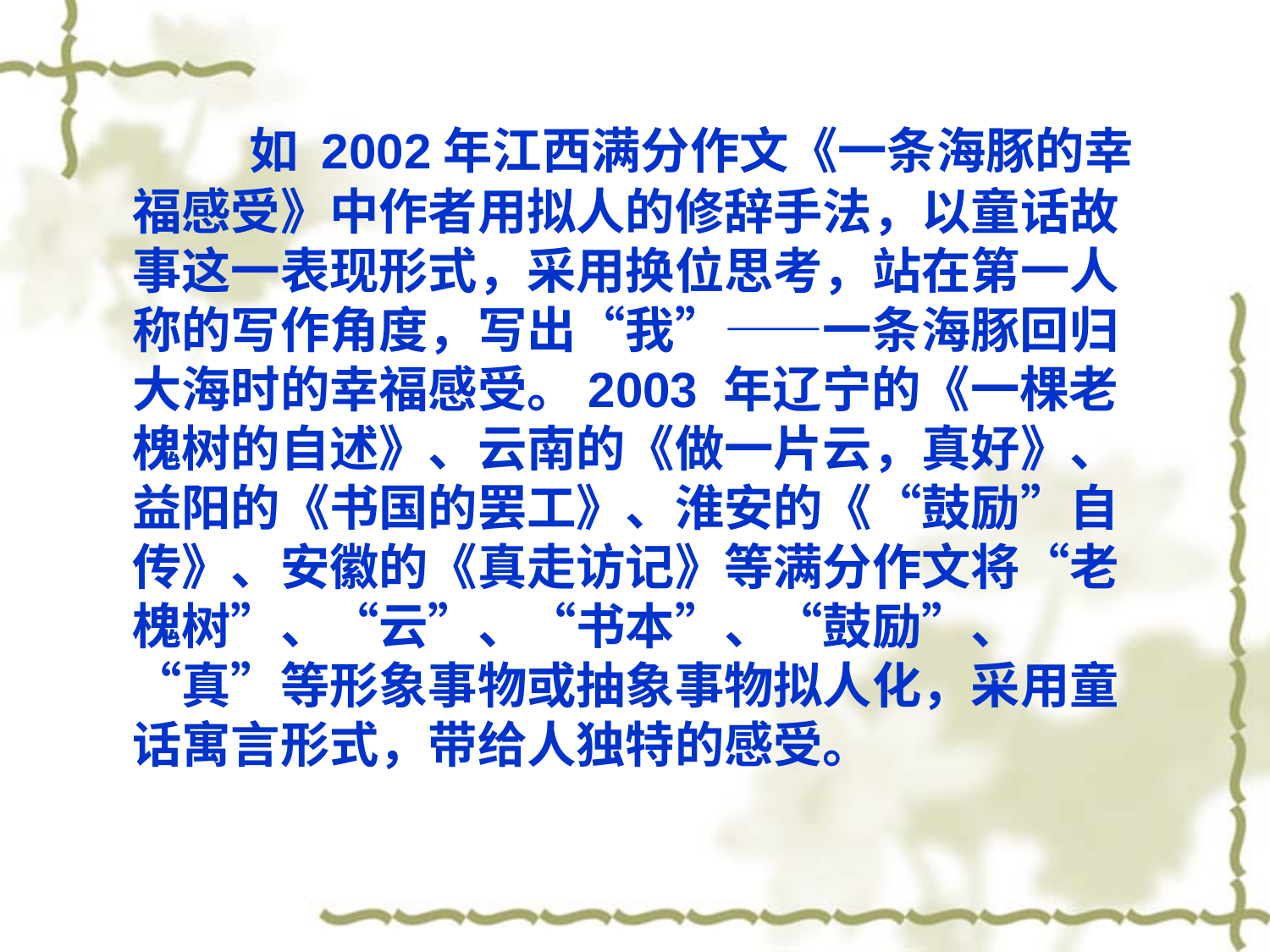

如 2002年江西满分作文《一条海豚的幸福感受》中作者用拟人的修辞手法，以童话故事这一表现形式，采用换位思考，站在第一人称的写作角度，写出“我”——一条海豚回归大海时的幸福感受。2003 年辽宁的《一棵老槐树的自述》、云南的《做一片云，真好》、益阳的《书国的罢工》、淮安的《“鼓励”自传》、安徽的《真走访记》等满分作文将“老槐树”、“云”、“书本”、“鼓励”、“真”等形象事物或抽象事物拟人化，采用童话寓言形式，带给人独特的感受。
122